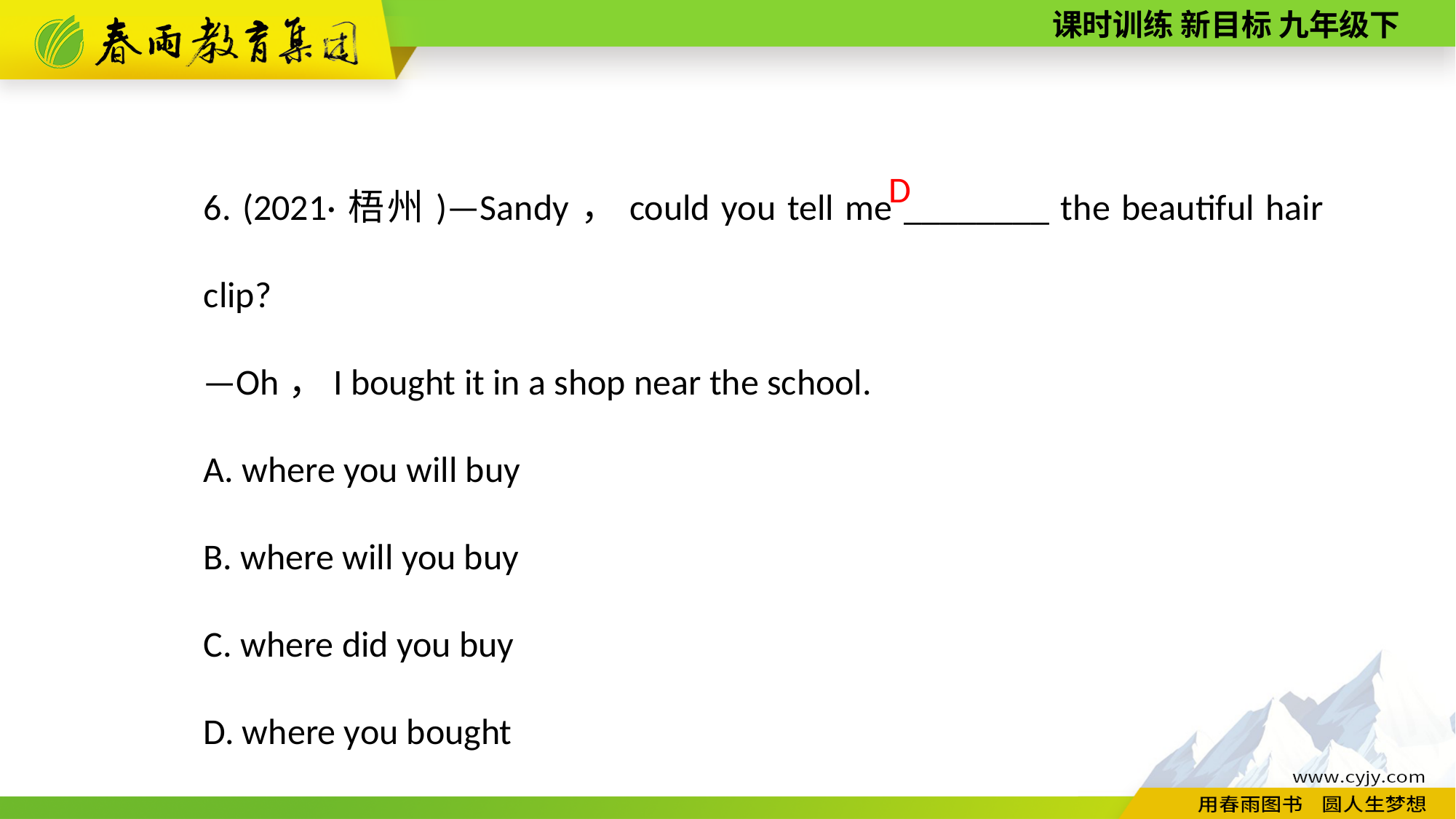

6. (2021·梧州)—Sandy，could you tell me ________ the beautiful hair clip?
—Oh，I bought it in a shop near the school.
A. where you will buy
B. where will you buy
C. where did you buy
D. where you bought
D